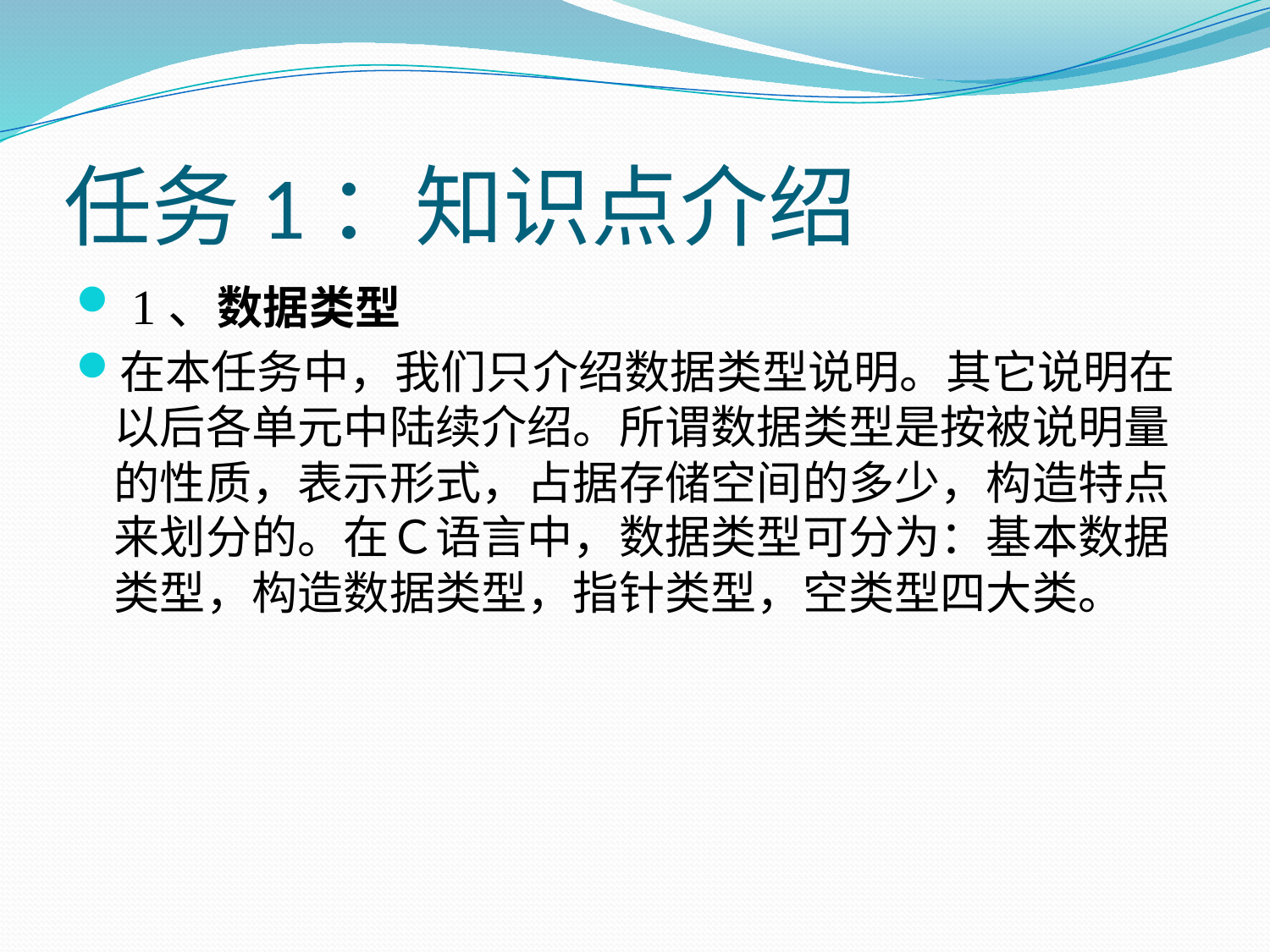

# 任务1：知识点介绍
 1、数据类型
在本任务中，我们只介绍数据类型说明。其它说明在以后各单元中陆续介绍。所谓数据类型是按被说明量的性质，表示形式，占据存储空间的多少，构造特点来划分的。在Ｃ语言中，数据类型可分为：基本数据类型，构造数据类型，指针类型，空类型四大类。